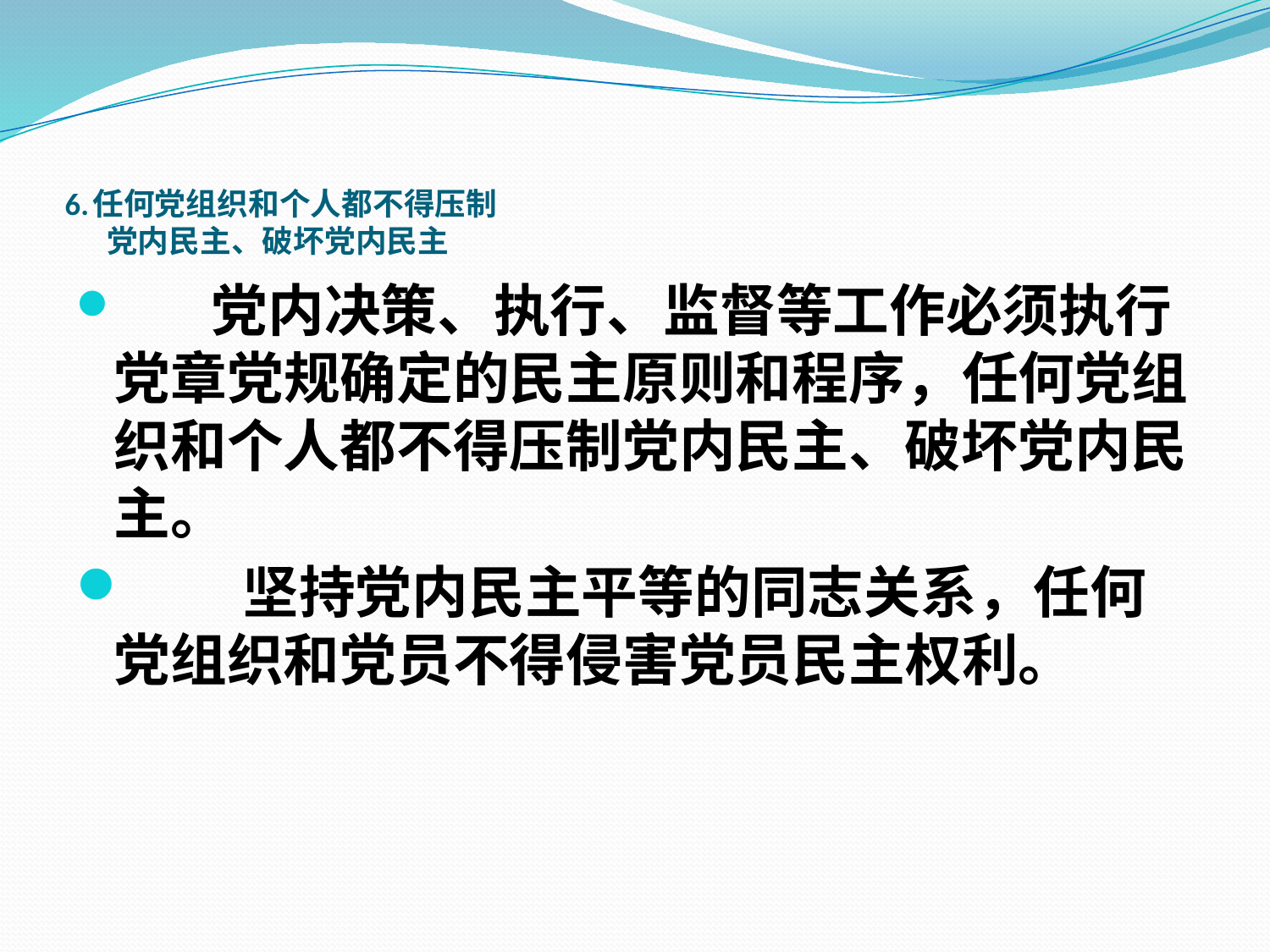

# 6.任何党组织和个人都不得压制 党内民主、破坏党内民主
　　党内决策、执行、监督等工作必须执行党章党规确定的民主原则和程序，任何党组织和个人都不得压制党内民主、破坏党内民主。
　　坚持党内民主平等的同志关系，任何党组织和党员不得侵害党员民主权利。